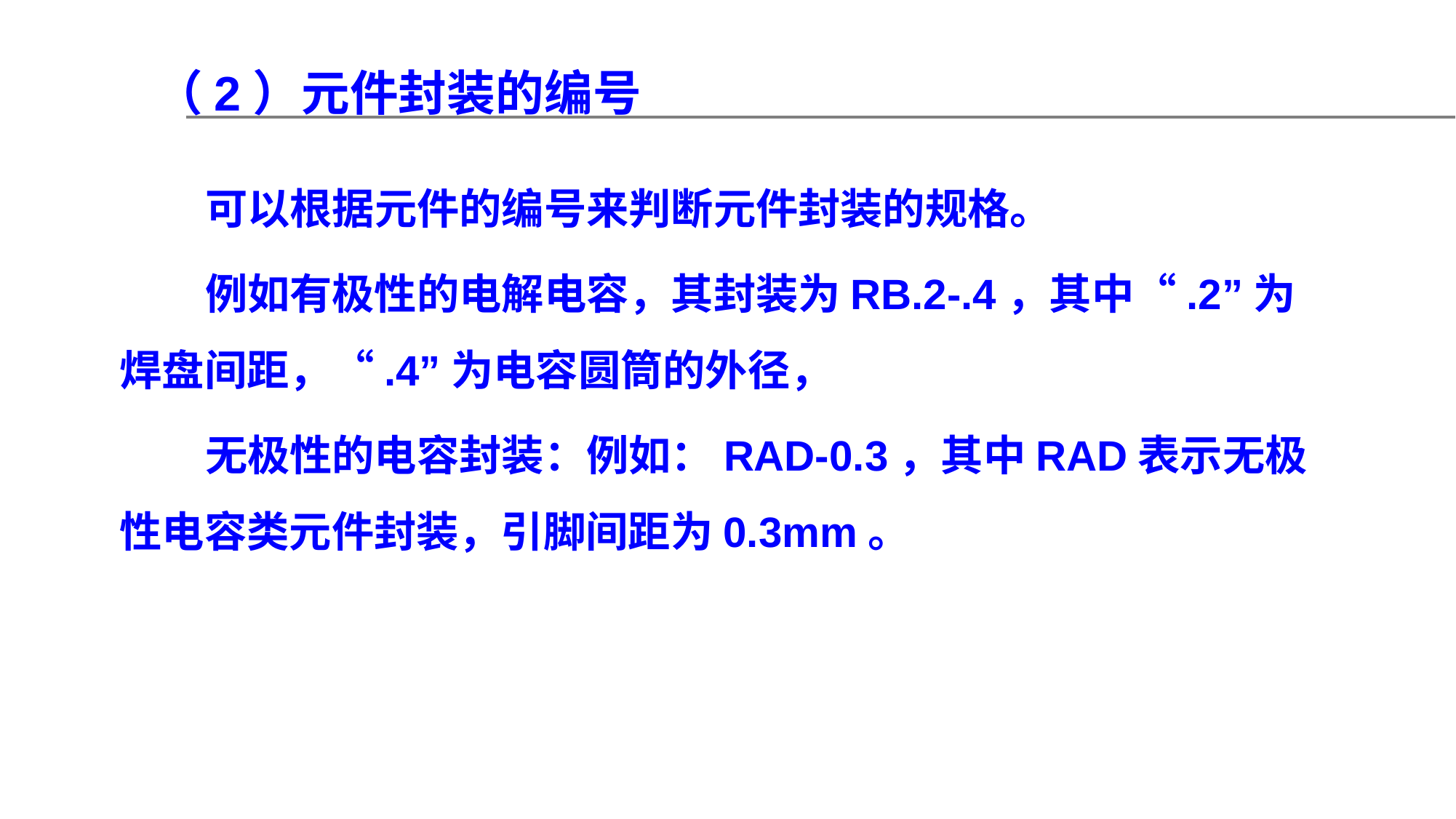

（2）元件封装的编号
可以根据元件的编号来判断元件封装的规格。
例如有极性的电解电容，其封装为RB.2-.4，其中“.2”为焊盘间距，“.4”为电容圆筒的外径，
无极性的电容封装：例如：RAD-0.3，其中RAD表示无极性电容类元件封装，引脚间距为0.3mm。